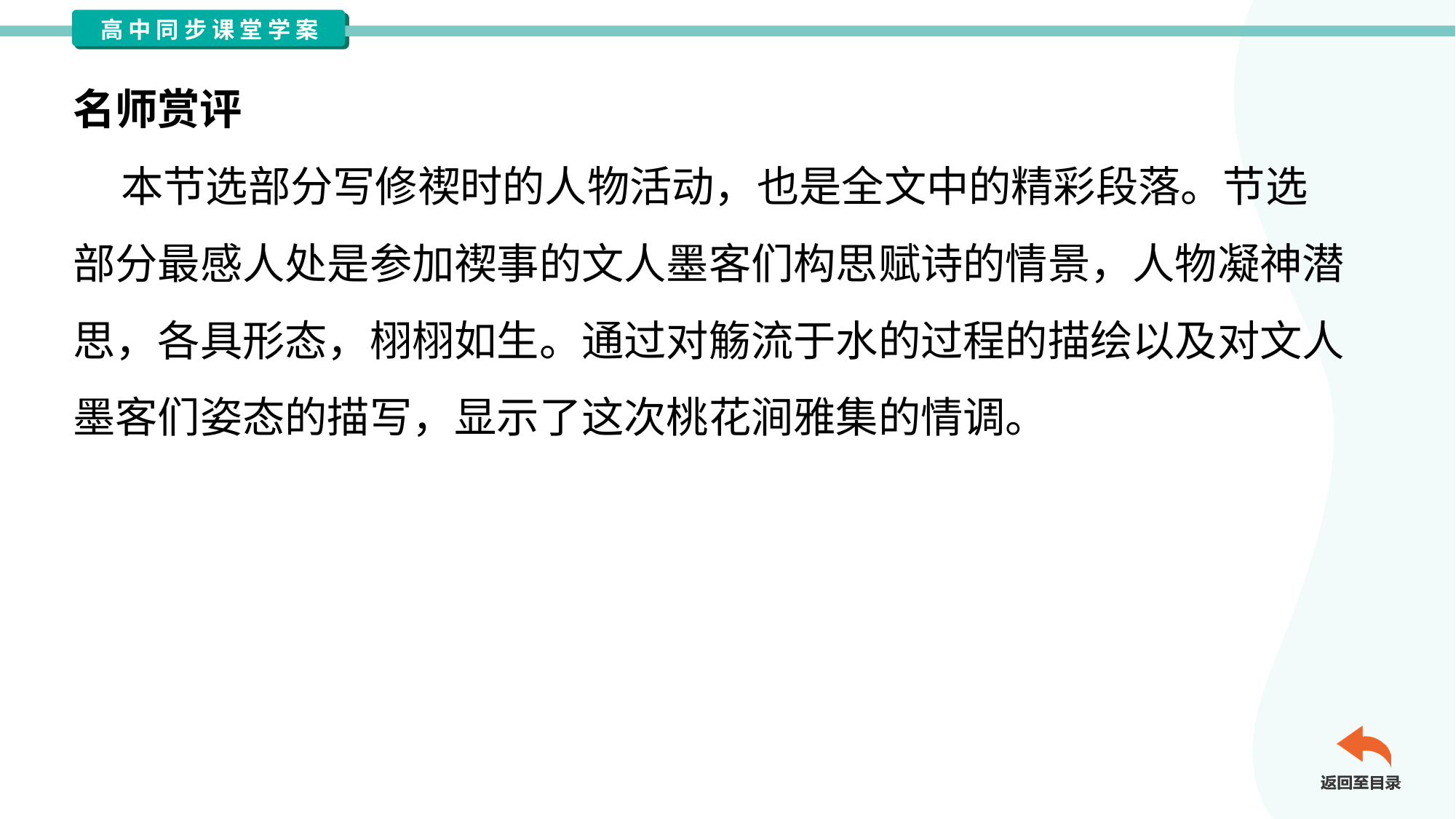

名师赏评
    本节选部分写修禊时的人物活动，也是全文中的精彩段落。节选
部分最感人处是参加禊事的文人墨客们构思赋诗的情景，人物凝神潜
思，各具形态，栩栩如生。通过对觞流于水的过程的描绘以及对文人
墨客们姿态的描写，显示了这次桃花涧雅集的情调。